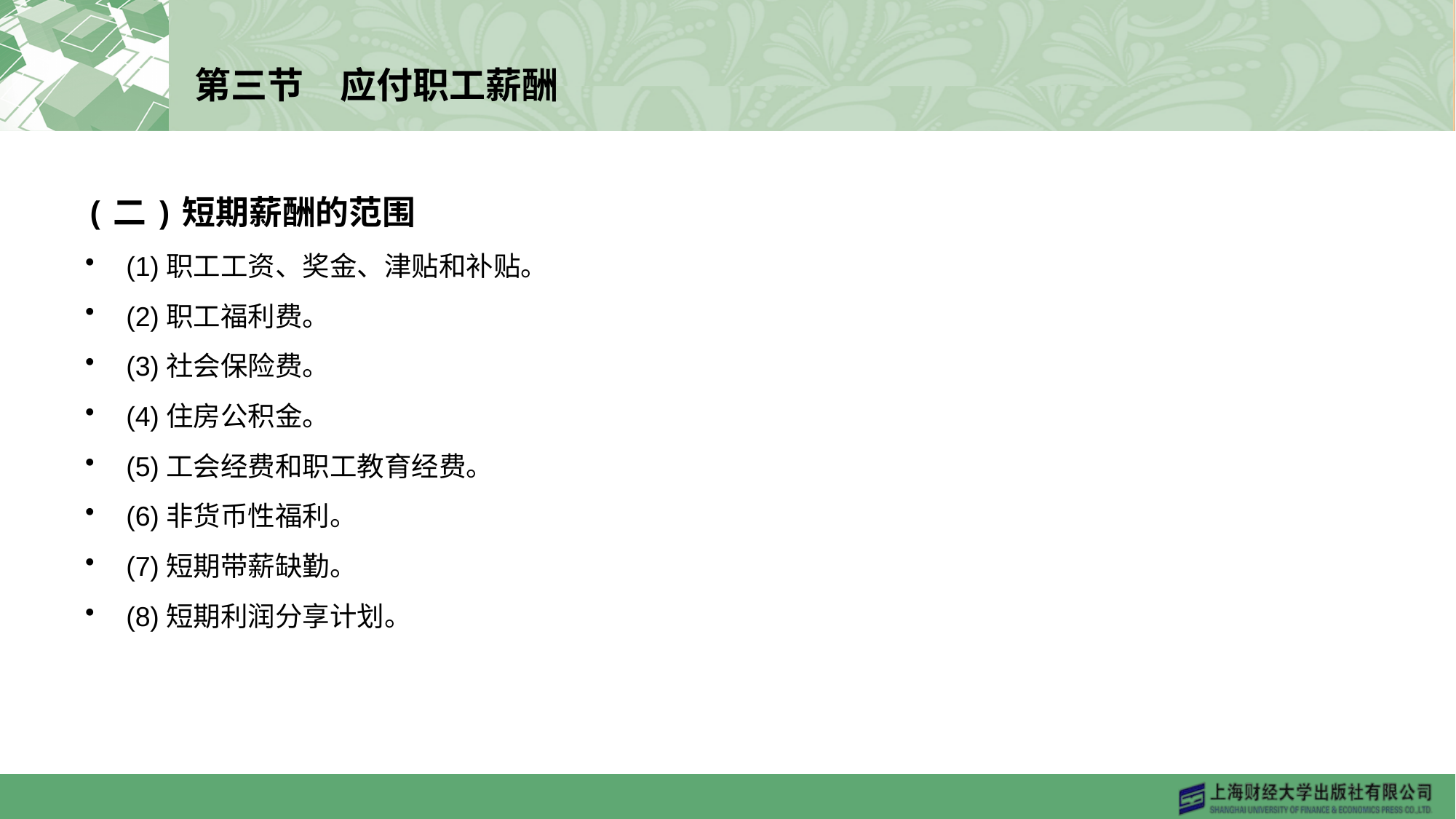

# 第三节　应付职工薪酬
(二)短期薪酬的范围
(1)职工工资、奖金、津贴和补贴。
(2)职工福利费。
(3)社会保险费。
(4)住房公积金。
(5)工会经费和职工教育经费。
(6)非货币性福利。
(7)短期带薪缺勤。
(8)短期利润分享计划。